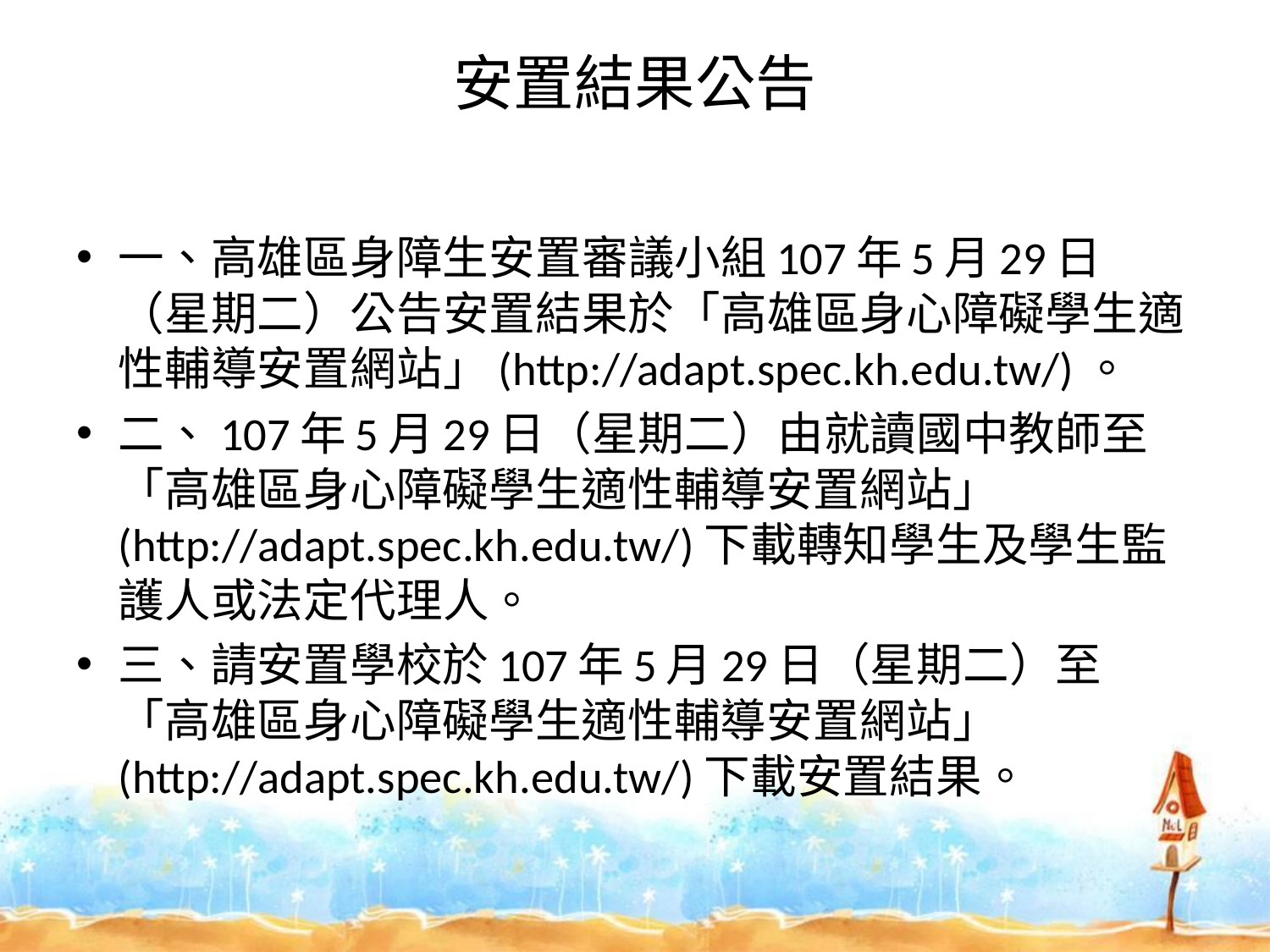

# 安置結果公告
一、高雄區身障生安置審議小組107年5月29日（星期二）公告安置結果於「高雄區身心障礙學生適性輔導安置網站」(http://adapt.spec.kh.edu.tw/)。
二、107年5月29日（星期二）由就讀國中教師至「高雄區身心障礙學生適性輔導安置網站」 (http://adapt.spec.kh.edu.tw/)下載轉知學生及學生監護人或法定代理人。
三、請安置學校於107年5月29日（星期二）至「高雄區身心障礙學生適性輔導安置網站」 (http://adapt.spec.kh.edu.tw/)下載安置結果。